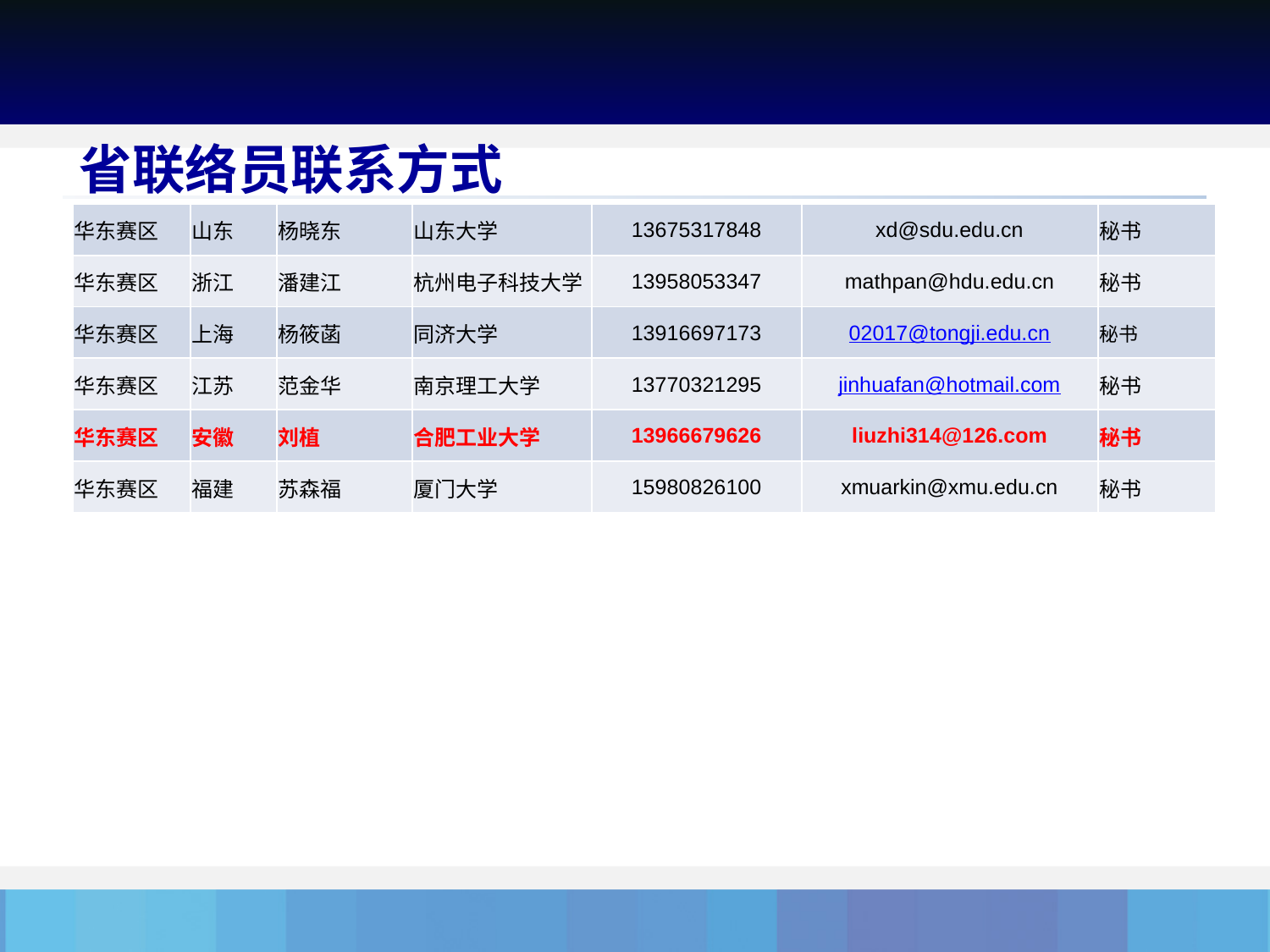

#
省联络员联系方式
| 华东赛区 | 山东 | 杨晓东 | 山东大学 | 13675317848 | xd@sdu.edu.cn | 秘书 |
| --- | --- | --- | --- | --- | --- | --- |
| 华东赛区 | 浙江 | 潘建江 | 杭州电子科技大学 | 13958053347 | mathpan@hdu.edu.cn | 秘书 |
| 华东赛区 | 上海 | 杨筱菡 | 同济大学 | 13916697173 | 02017@tongji.edu.cn | 秘书 |
| 华东赛区 | 江苏 | 范金华 | 南京理工大学 | 13770321295 | jinhuafan@hotmail.com | 秘书 |
| 华东赛区 | 安徽 | 刘植 | 合肥工业大学 | 13966679626 | liuzhi314@126.com | 秘书 |
| 华东赛区 | 福建 | 苏森福 | 厦门大学 | 15980826100 | xmuarkin@xmu.edu.cn | 秘书 |